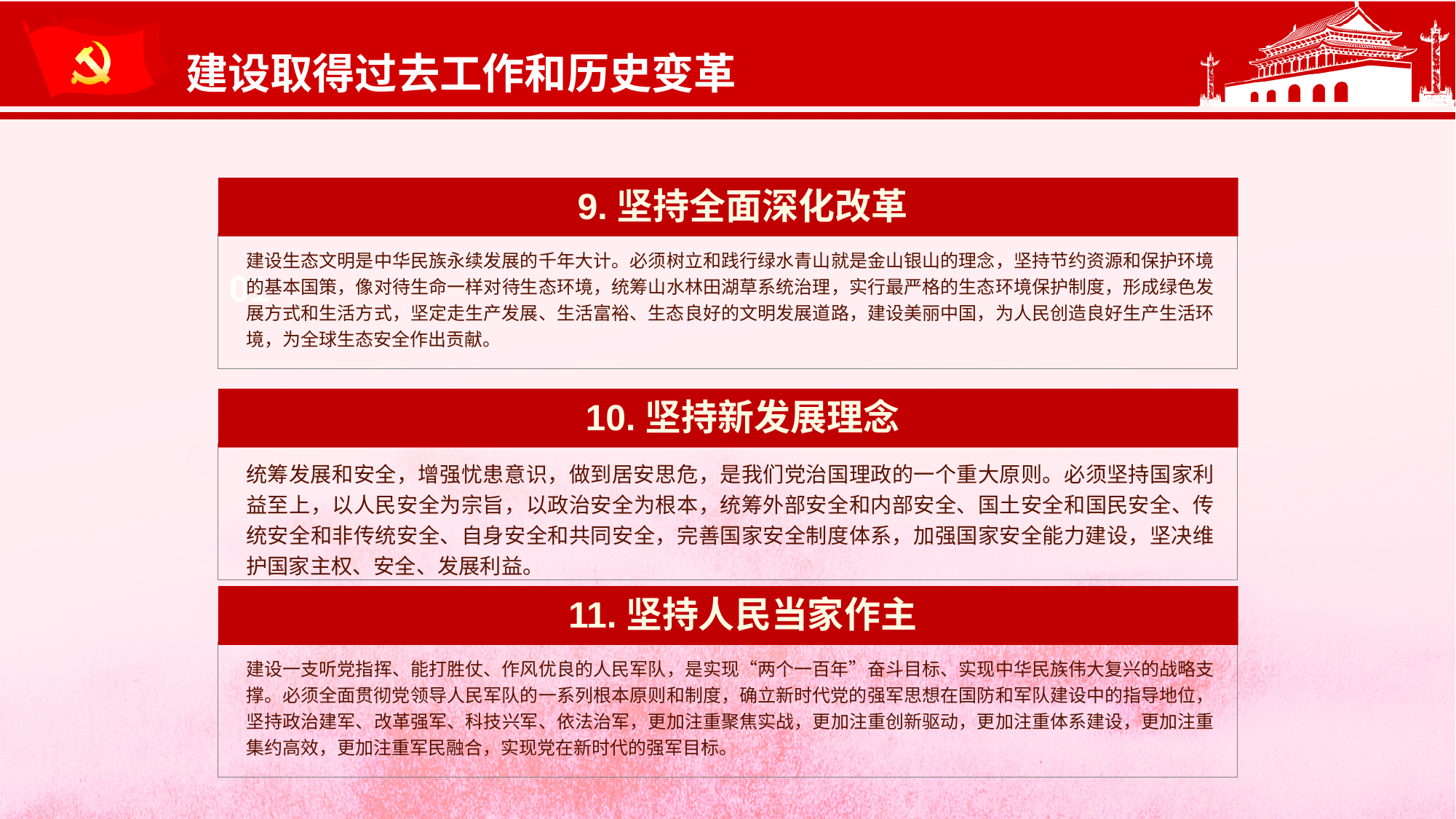

建设取得过去工作和历史变革

9.坚持全面深化改革

建设生态文明是中华民族永续发展的千年大计。必须树立和践行绿水青山就是金山银山的理念，坚持节约资源和保护环境的基本国策，像对待生命一样对待生态环境，统筹山水林田湖草系统治理，实行最严格的生态环境保护制度，形成绿色发展方式和生活方式，坚定走生产发展、生活富裕、生态良好的文明发展道路，建设美丽中国，为人民创造良好生产生活环境，为全球生态安全作出贡献。
01

10.坚持新发展理念

统筹发展和安全，增强忧患意识，做到居安思危，是我们党治国理政的一个重大原则。必须坚持国家利益至上，以人民安全为宗旨，以政治安全为根本，统筹外部安全和内部安全、国土安全和国民安全、传统安全和非传统安全、自身安全和共同安全，完善国家安全制度体系，加强国家安全能力建设，坚决维护国家主权、安全、发展利益。

11.坚持人民当家作主

建设一支听党指挥、能打胜仗、作风优良的人民军队，是实现“两个一百年”奋斗目标、实现中华民族伟大复兴的战略支撑。必须全面贯彻党领导人民军队的一系列根本原则和制度，确立新时代党的强军思想在国防和军队建设中的指导地位，坚持政治建军、改革强军、科技兴军、依法治军，更加注重聚焦实战，更加注重创新驱动，更加注重体系建设，更加注重集约高效，更加注重军民融合，实现党在新时代的强军目标。